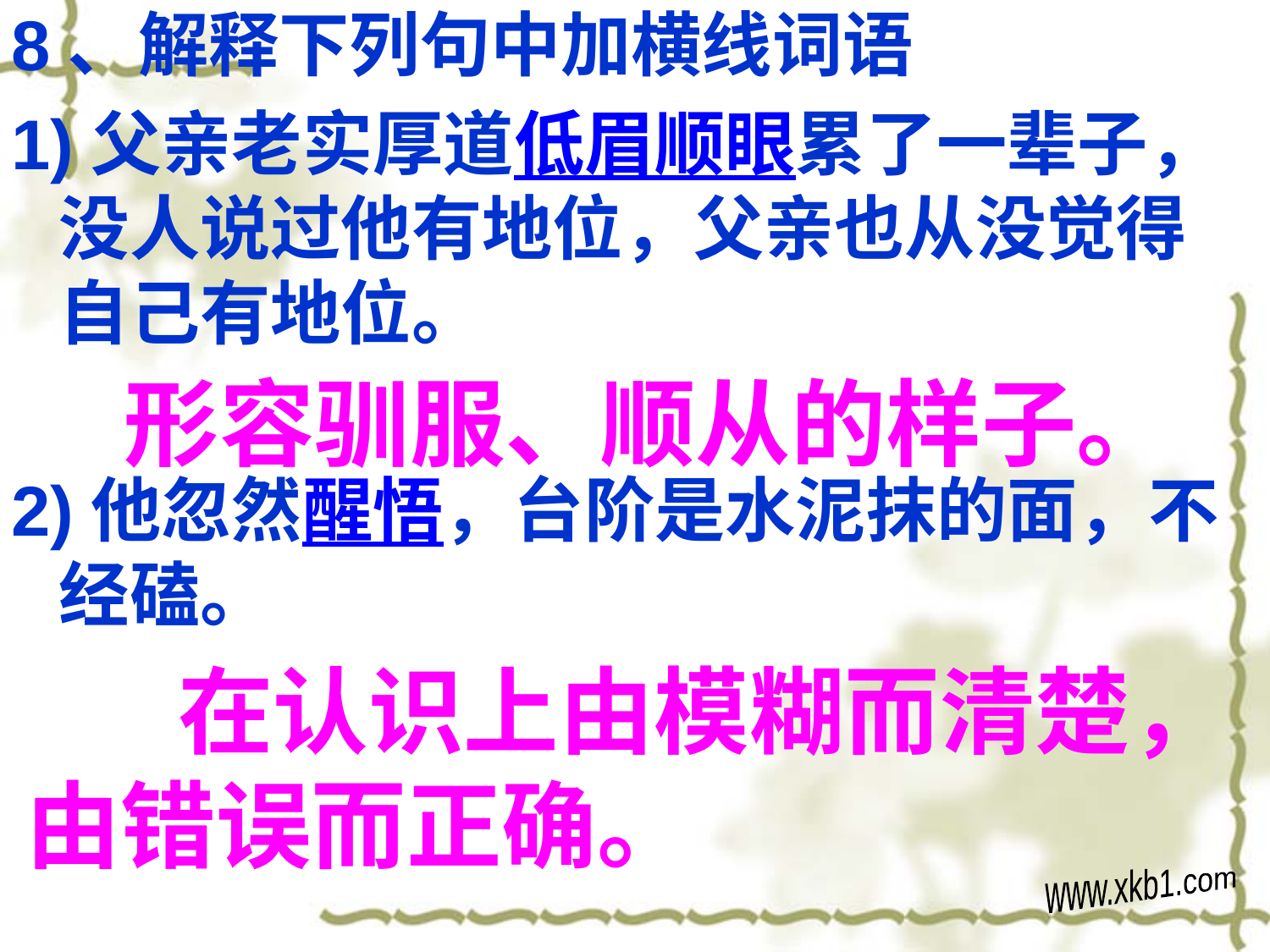

8、解释下列句中加横线词语
1)父亲老实厚道低眉顺眼累了一辈子，没人说过他有地位，父亲也从没觉得自己有地位。

2)他忽然醒悟，台阶是水泥抹的面，不经磕。

   形容驯服、顺从的样子。
      在认识上由模糊而清楚，由错误而正确。
www.xkb1.com